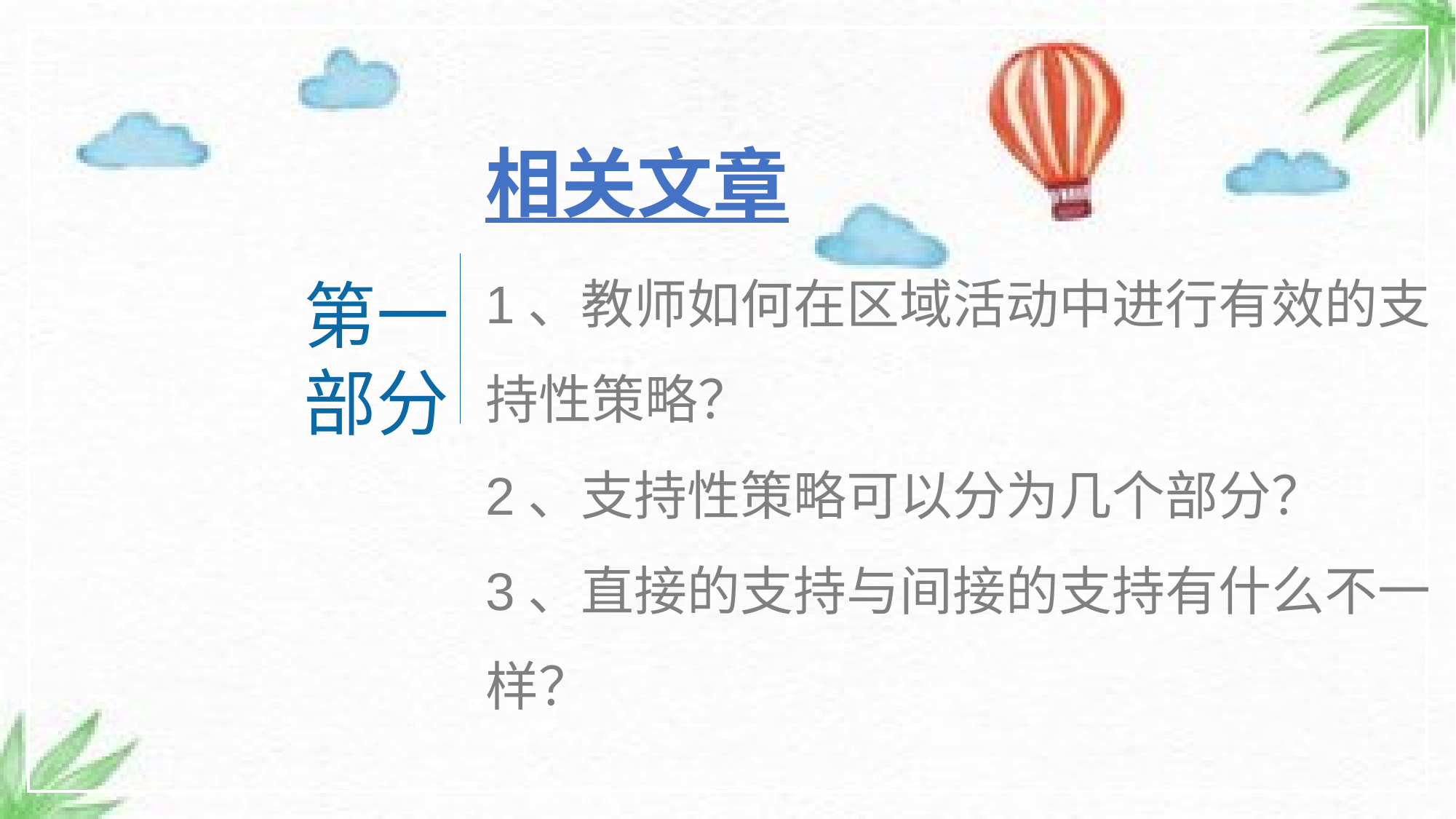

相关文章
1、教师如何在区域活动中进行有效的支持性策略？
2、支持性策略可以分为几个部分？
3、直接的支持与间接的支持有什么不一样？
第一部分